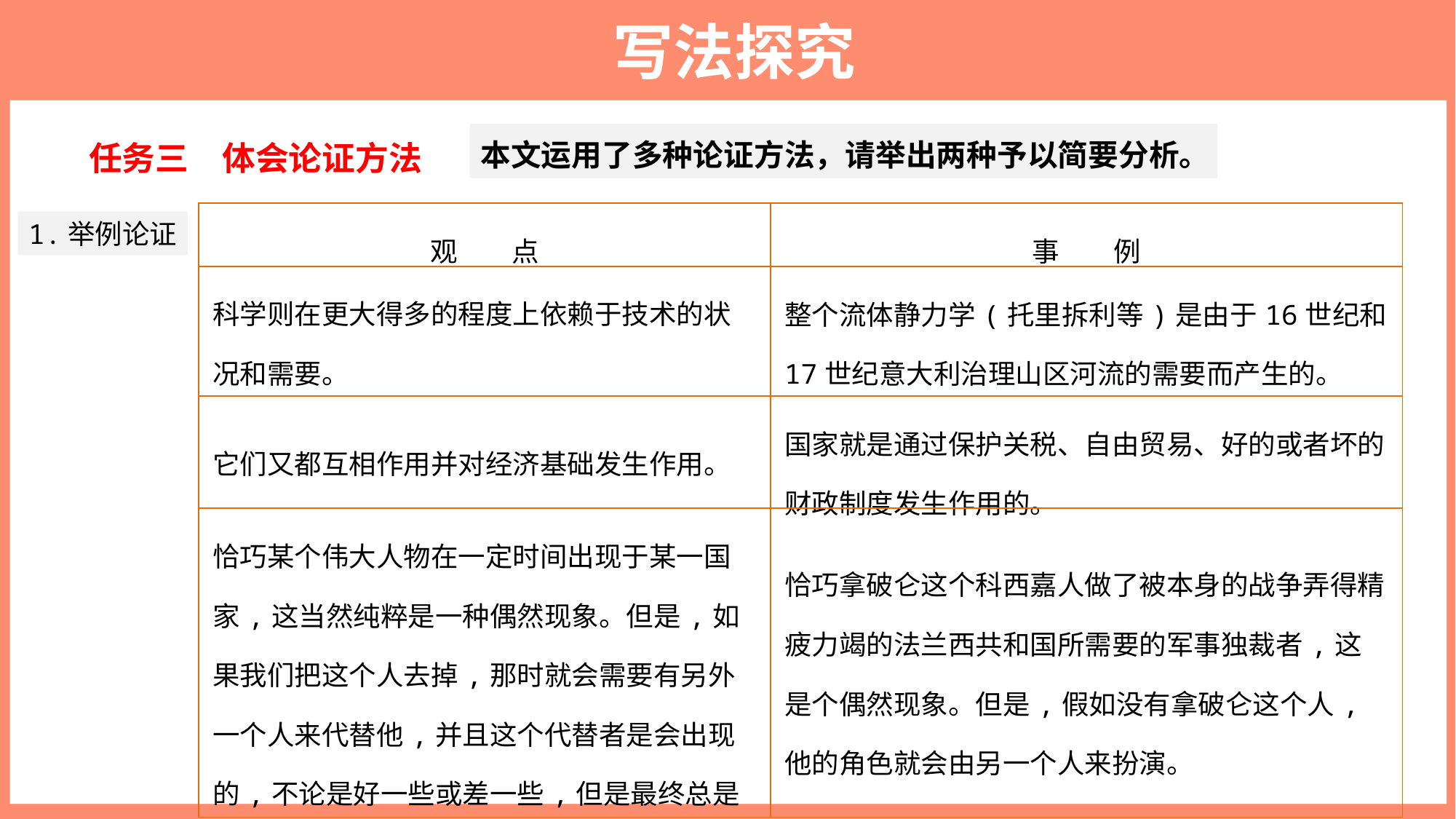

写法探究
本文运用了多种论证方法，请举出两种予以简要分析。
任务三　体会论证方法
| 观　　点 | 事　　例 |
| --- | --- |
| 科学则在更大得多的程度上依赖于技术的状况和需要。 | 整个流体静力学(托里拆利等)是由于16世纪和17世纪意大利治理山区河流的需要而产生的。 |
| 它们又都互相作用并对经济基础发生作用。 | 国家就是通过保护关税、自由贸易、好的或者坏的财政制度发生作用的。 |
| 恰巧某个伟大人物在一定时间出现于某一国家,这当然纯粹是一种偶然现象。但是,如果我们把这个人去掉,那时就会需要有另外一个人来代替他,并且这个代替者是会出现的,不论是好一些或差一些,但是最终总是会出现的。 | 恰巧拿破仑这个科西嘉人做了被本身的战争弄得精疲力竭的法兰西共和国所需要的军事独裁者,这是个偶然现象。但是,假如没有拿破仑这个人,他的角色就会由另一个人来扮演。 |
1.举例论证